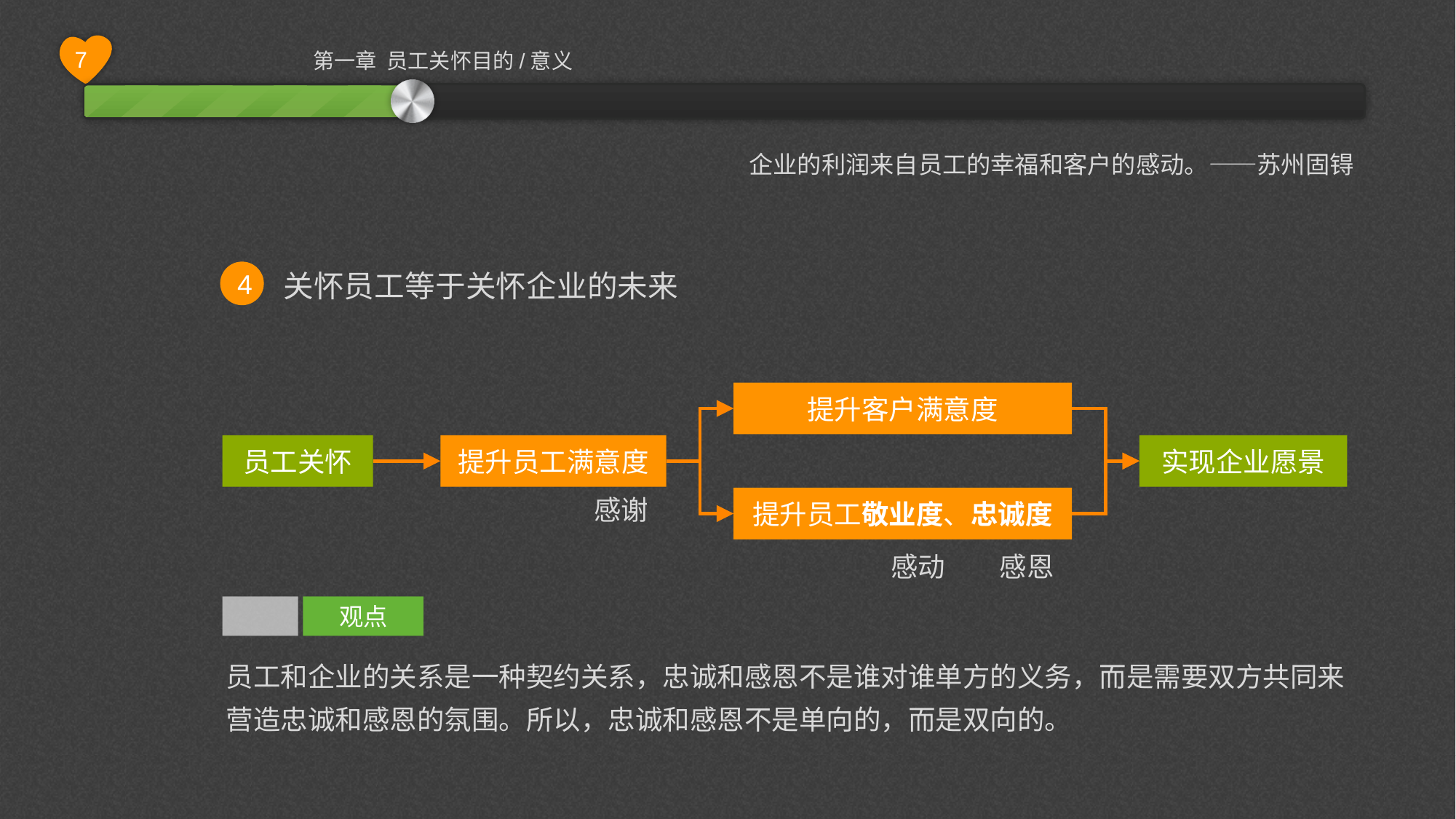

企业的利润来自员工的幸福和客户的感动。——苏州固锝
  关怀员工等于关怀企业的未来
4
提升客户满意度
员工关怀
提升员工满意度
实现企业愿景
感谢
提升员工敬业度、忠诚度
感动
感恩

观点
员工和企业的关系是一种契约关系，忠诚和感恩不是谁对谁单方的义务，而是需要双方共同来营造忠诚和感恩的氛围。所以，忠诚和感恩不是单向的，而是双向的。